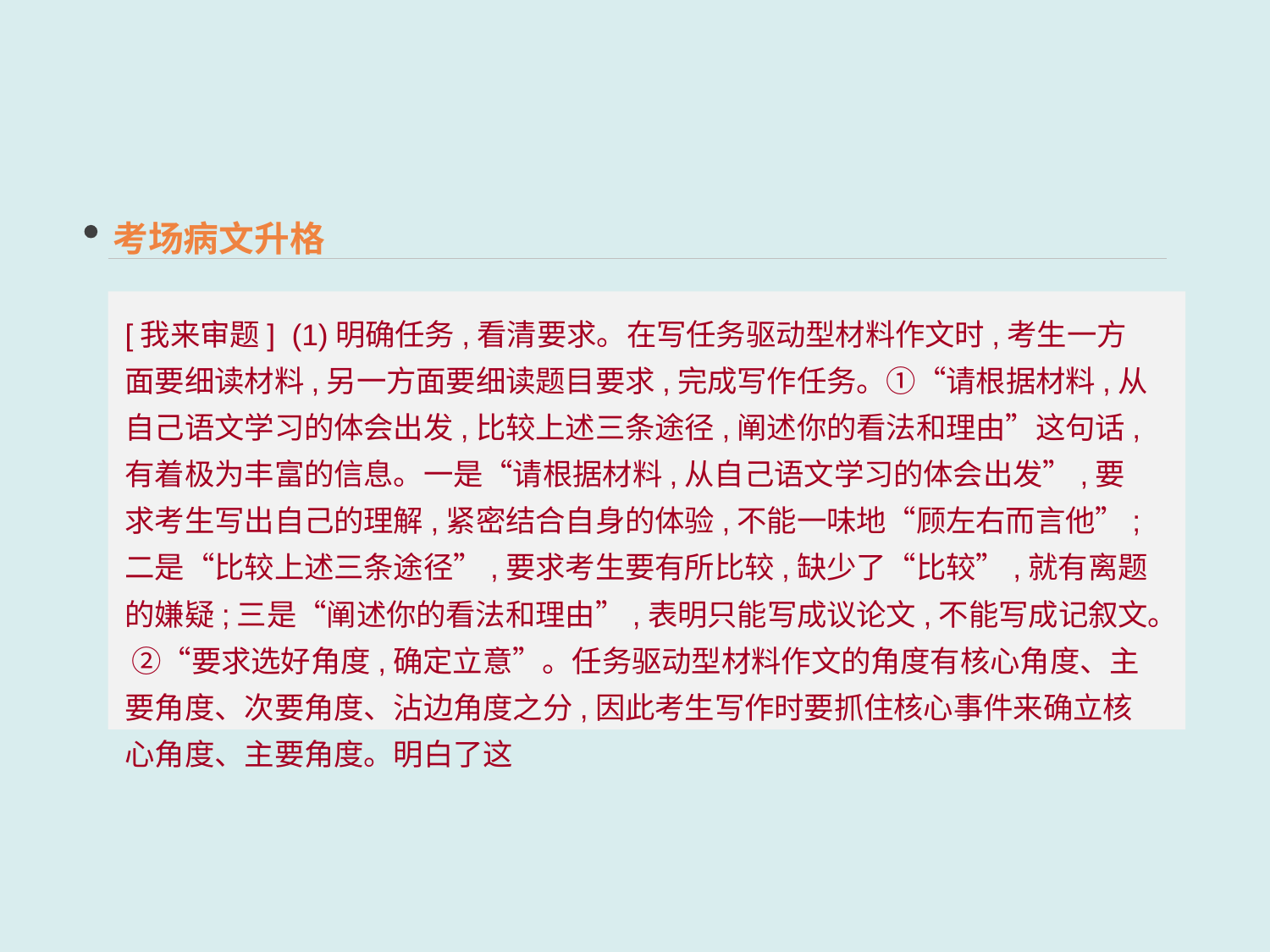

考场病文升格

[我来审题]  (1)明确任务,看清要求。在写任务驱动型材料作文时,考生一方面要细读材料,另一方面要细读题目要求,完成写作任务。①“请根据材料,从自己语文学习的体会出发,比较上述三条途径,阐述你的看法和理由”这句话,有着极为丰富的信息。一是“请根据材料,从自己语文学习的体会出发”,要求考生写出自己的理解,紧密结合自身的体验,不能一味地“顾左右而言他”;二是“比较上述三条途径”,要求考生要有所比较,缺少了“比较”,就有离题的嫌疑;三是“阐述你的看法和理由”,表明只能写成议论文,不能写成记叙文。 ②“要求选好角度,确定立意”。任务驱动型材料作文的角度有核心角度、主要角度、次要角度、沾边角度之分,因此考生写作时要抓住核心事件来确立核心角度、主要角度。明白了这